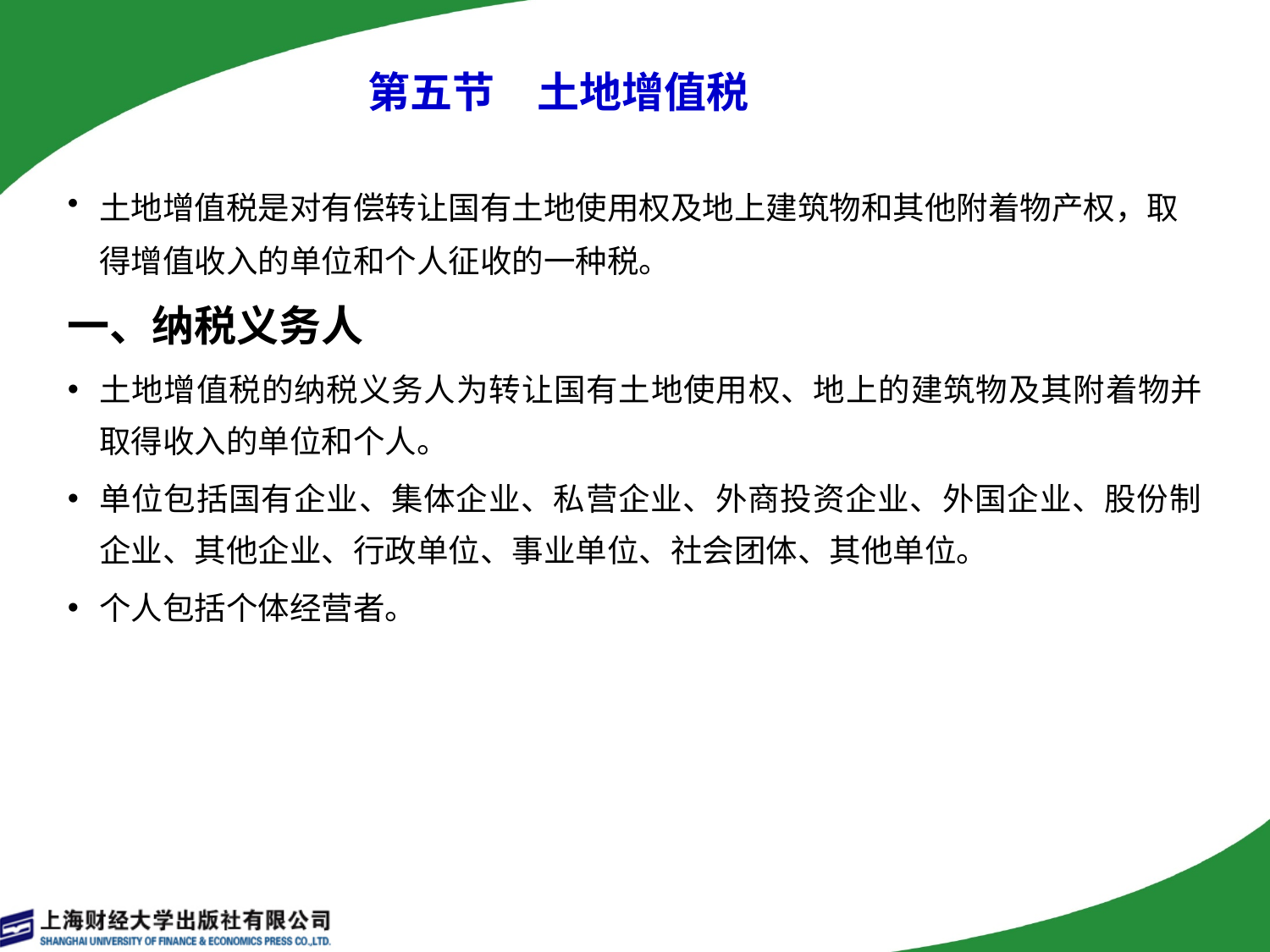

# 第五节　土地增值税
土地增值税是对有偿转让国有土地使用权及地上建筑物和其他附着物产权，取得增值收入的单位和个人征收的一种税。
一、纳税义务人
土地增值税的纳税义务人为转让国有土地使用权、地上的建筑物及其附着物并取得收入的单位和个人。
单位包括国有企业、集体企业、私营企业、外商投资企业、外国企业、股份制企业、其他企业、行政单位、事业单位、社会团体、其他单位。
个人包括个体经营者。